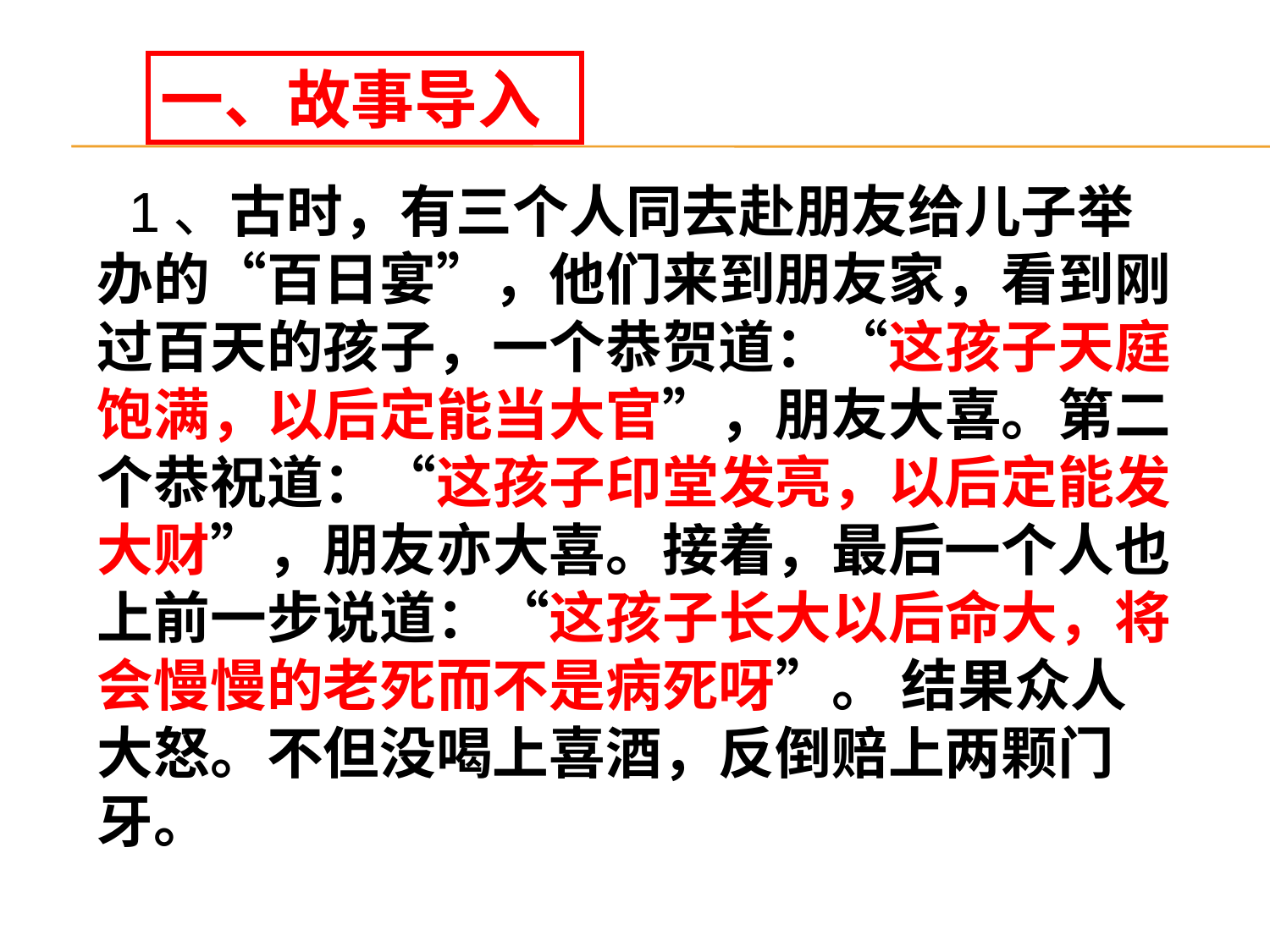

一、故事导入
  1、古时，有三个人同去赴朋友给儿子举办的“百日宴”，他们来到朋友家，看到刚过百天的孩子，一个恭贺道：“这孩子天庭饱满，以后定能当大官”，朋友大喜。第二个恭祝道：“这孩子印堂发亮，以后定能发大财”，朋友亦大喜。接着，最后一个人也上前一步说道：“这孩子长大以后命大，将会慢慢的老死而不是病死呀”。 结果众人大怒。不但没喝上喜酒，反倒赔上两颗门牙。